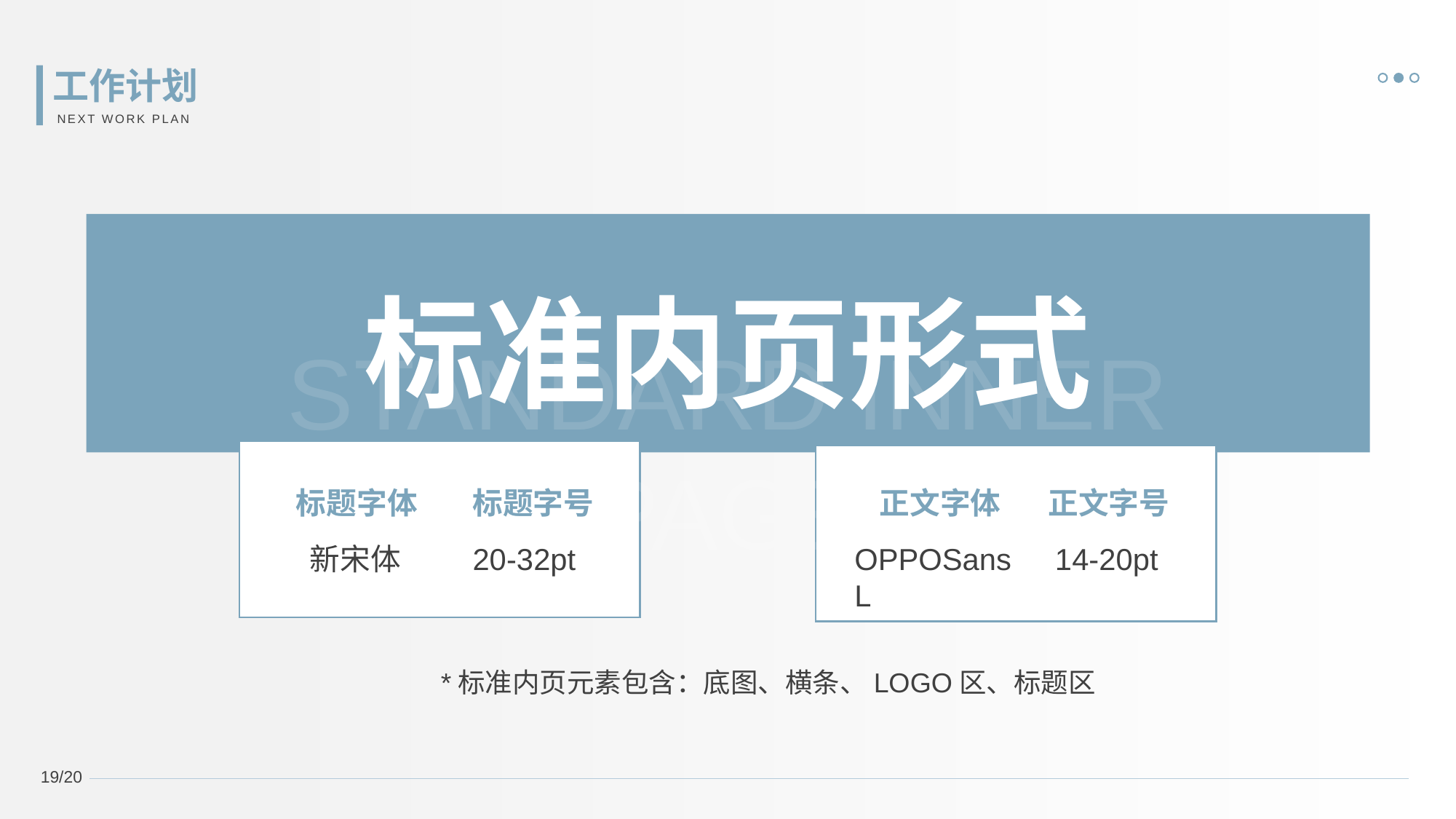

工作计划
NEXT WORK PLAN

标准内页形式
STANDARD INNER PAGE

标题字体
标题字号
正文字体
正文字号
新宋体
20-32pt
OPPOSans L
14-20pt
*标准内页元素包含：底图、横条、LOGO区、标题区
19/20